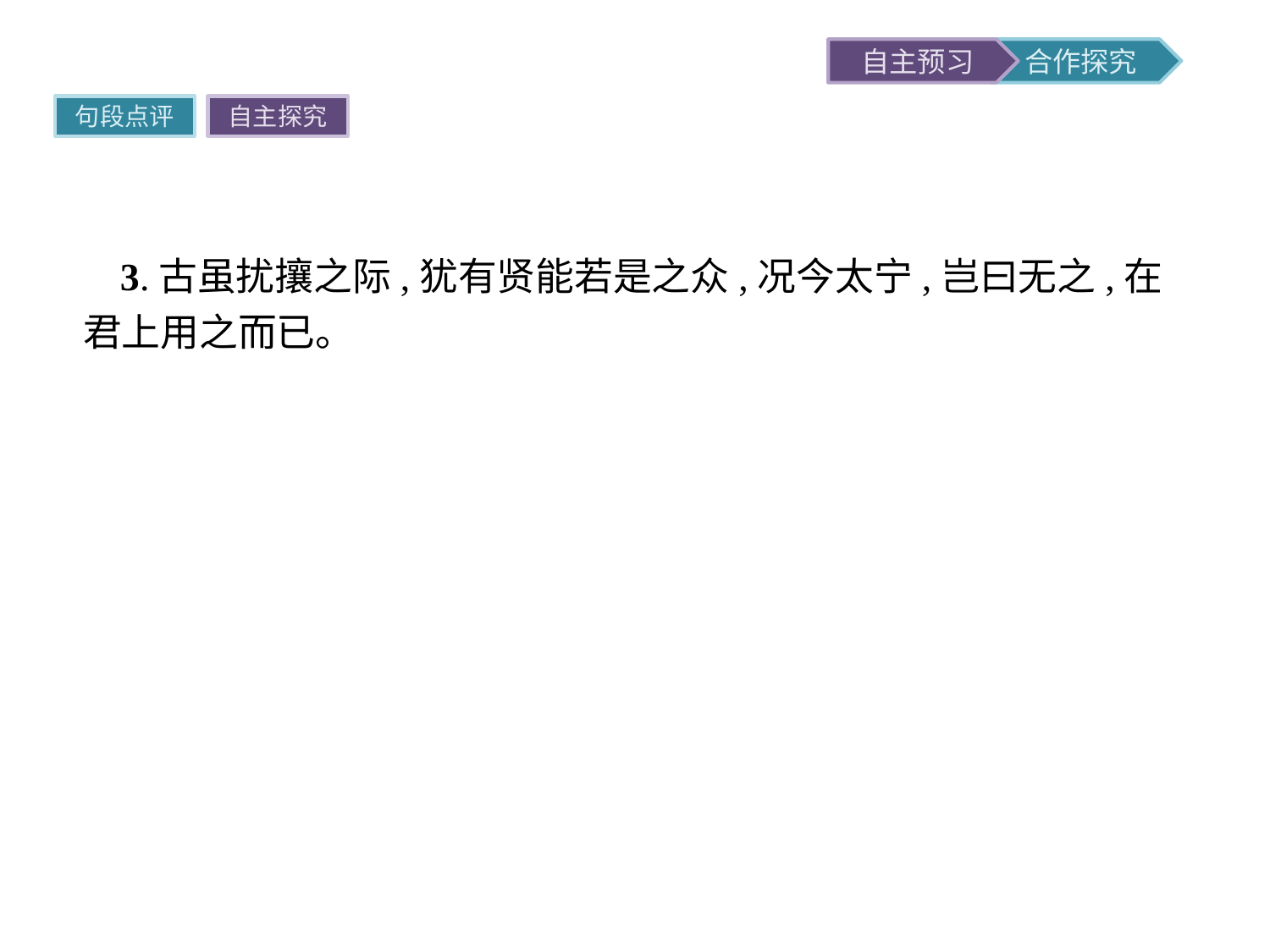

句段点评
自主探究
3.古虽扰攘之际,犹有贤能若是之众,况今太宁,岂曰无之,在君上用之而已。
翻译古代即使有纷扰的时候,还尚有贤能之士像这样众多,况且现在太平安宁了,怎么说没有了,关键在于君主是否任用罢了。
点评此句是对比论证,古时纷扰之际贤能众多,现今太平安宁也要重用贤能之士,再次强调“兴贤”的重要性。它关系到一个国家政权的稳固,关系到一个国家的兴旺发达。所以无论是“古时扰攘之际”,还是“今之太宁之时”一定要任用贤能之士,因为“得贤才者得天下”。